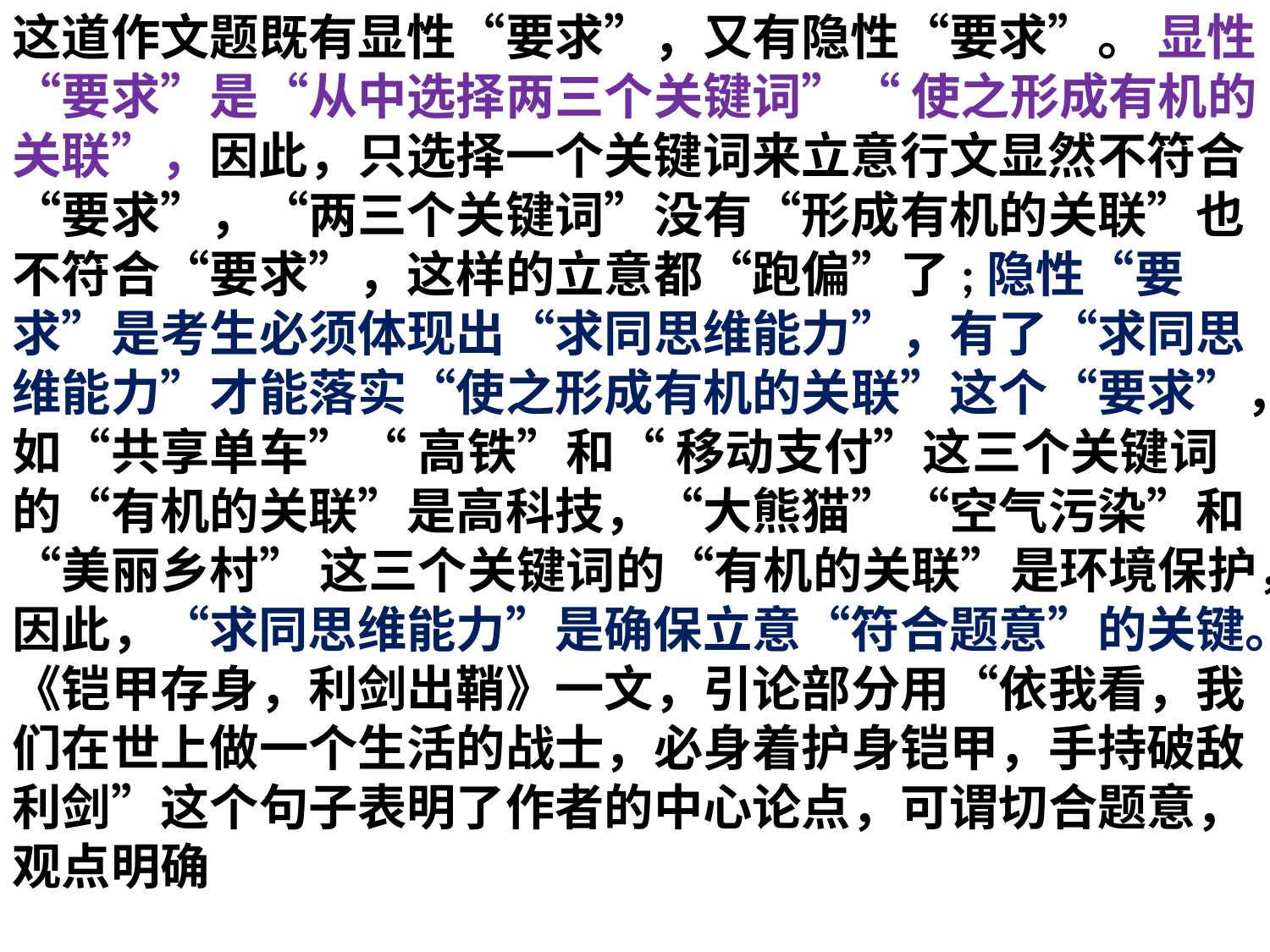

这道作文题既有显性“要求”，又有隐性“要求”。 显性“要求”是“从中选择两三个关键词”“ 使之形成有机的关联”，因此，只选择一个关键词来立意行文显然不符合“要求”，“两三个关键词”没有“形成有机的关联”也不符合“要求”，这样的立意都“跑偏”了;隐性“要求”是考生必须体现出“求同思维能力”，有了“求同思维能力”才能落实“使之形成有机的关联”这个“要求”，如“共享单车”“ 高铁”和“ 移动支付”这三个关键词的“有机的关联”是高科技，“大熊猫”“空气污染”和“美丽乡村” 这三个关键词的“有机的关联”是环境保护，因此，“求同思维能力”是确保立意“符合题意”的关键。
《铠甲存身，利剑出鞘》一文，引论部分用“依我看，我们在世上做一个生活的战士，必身着护身铠甲，手持破敌利剑”这个句子表明了作者的中心论点，可谓切合题意，观点明确